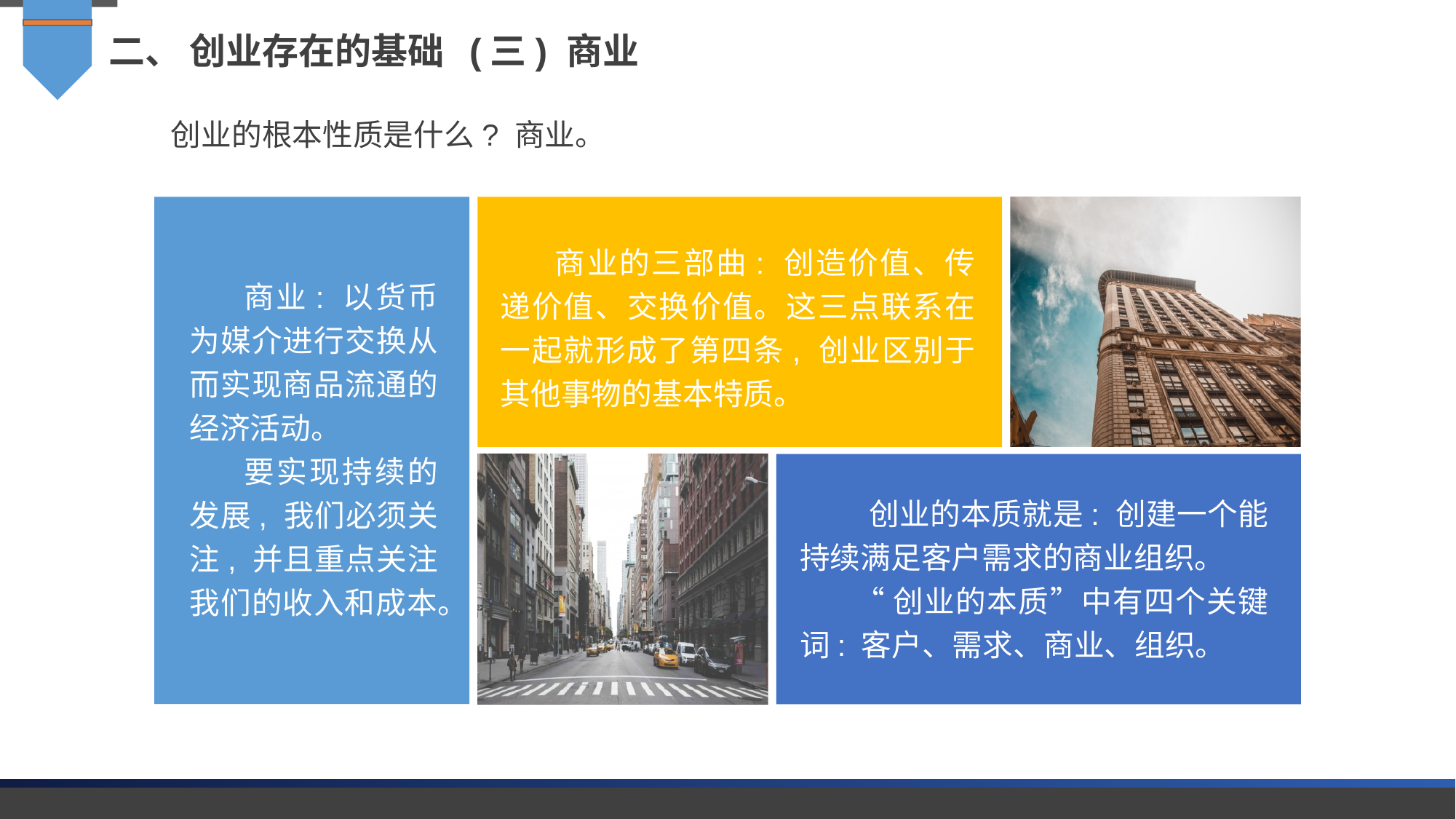

二、 创业存在的基础  (三) 商业
创业的根本性质是什么? 商业。

商业的三部曲: 创造价值、传递价值、交换价值。这三点联系在一起就形成了第四条, 创业区别于其他事物的基本特质。
商业: 以货币为媒介进行交换从而实现商品流通的经济活动。
要实现持续的发展, 我们必须关注, 并且重点关注我们的收入和成本。

 创业的本质就是: 创建一个能持续满足客户需求的商业组织。
“创业的本质”中有四个关键词: 客户、需求、商业、组织。